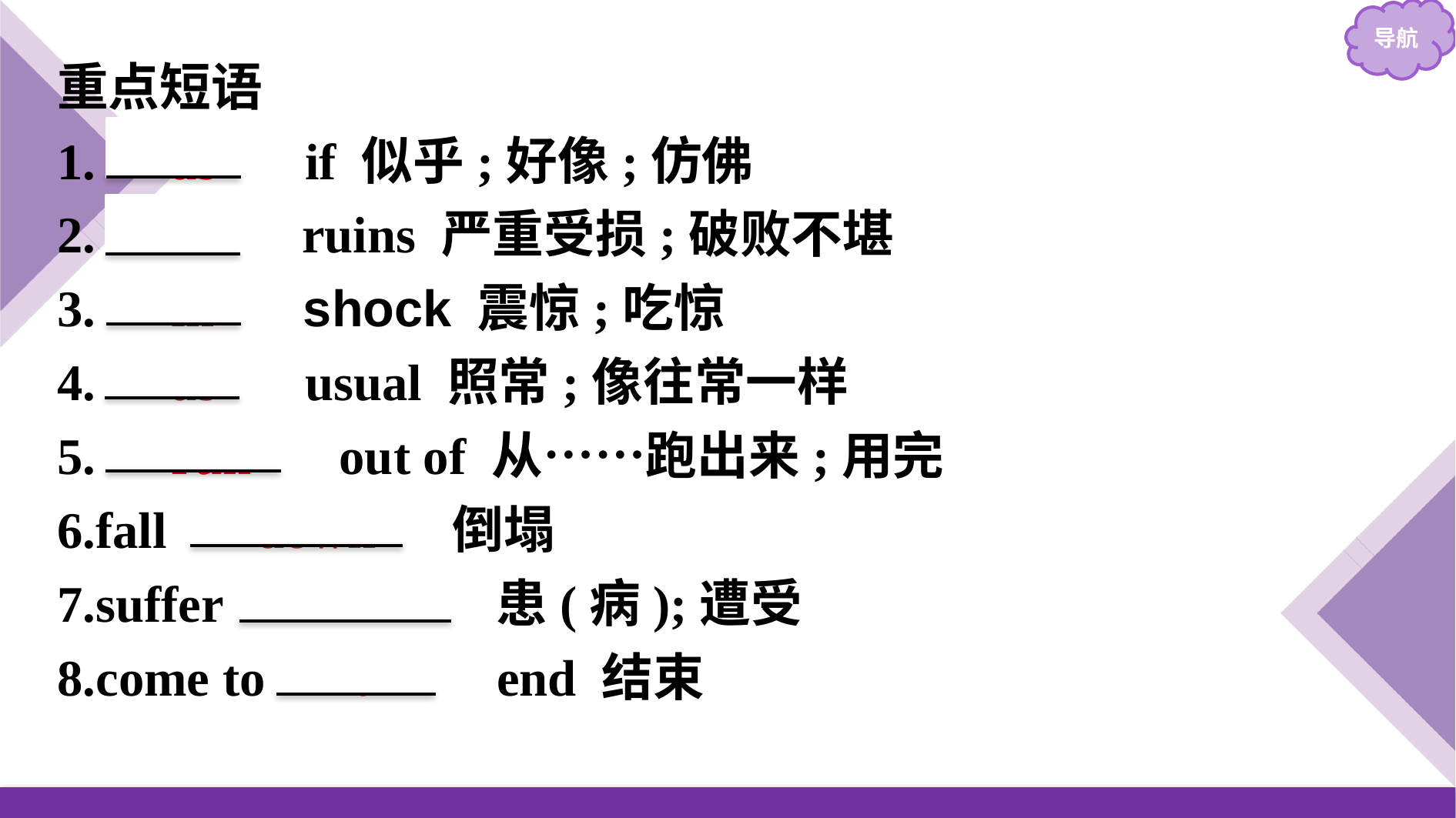

重点短语
1.　as　 if 似乎;好像;仿佛
2.　in　 ruins 严重受损;破败不堪
3.　in　 shock 震惊;吃惊
4.　as　 usual 照常;像往常一样
5.　run　 out of 从……跑出来;用完
6.fall 　down　 倒塌
7.suffer 　from　 患(病);遭受
8.come to 　an　 end 结束